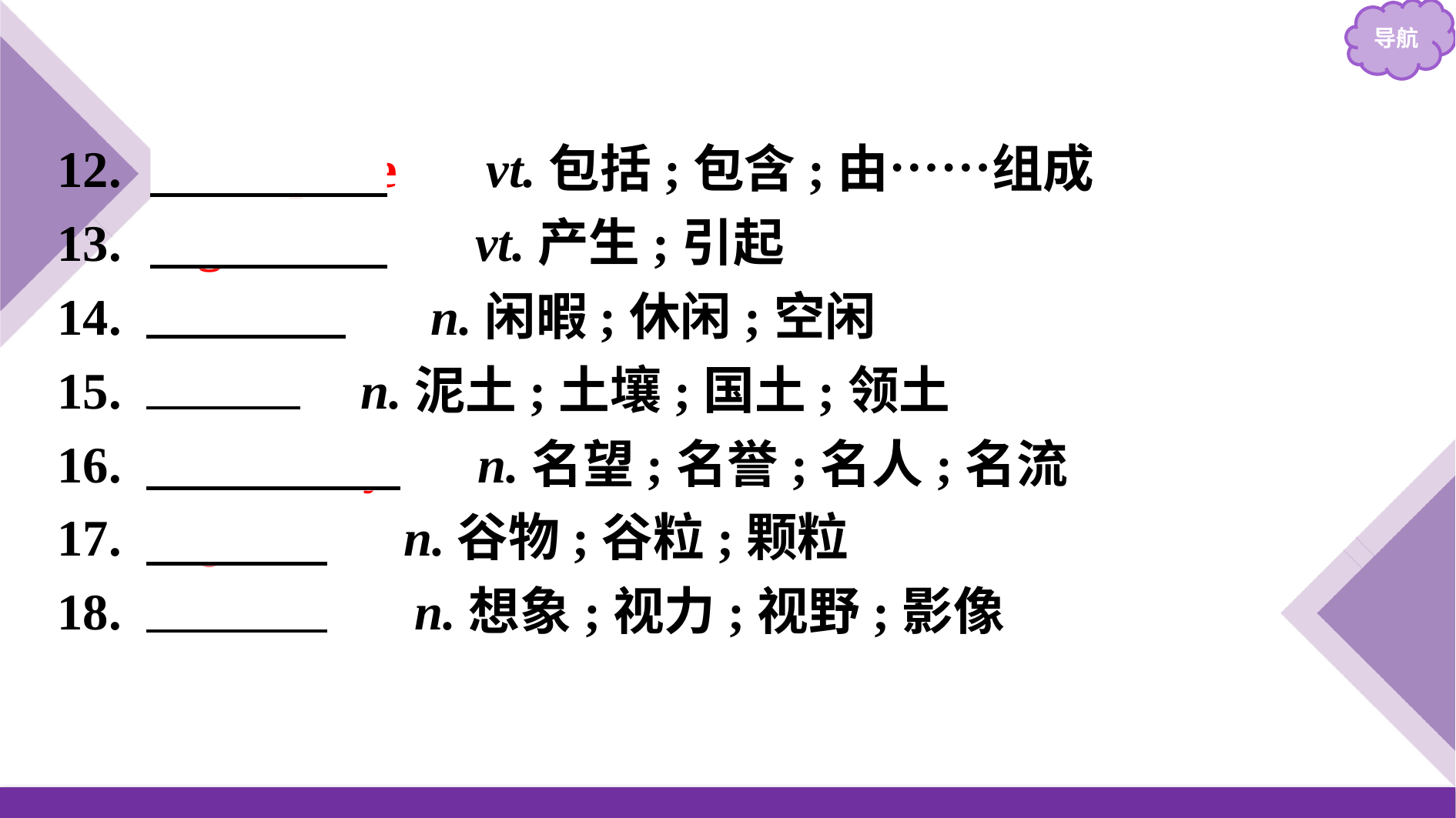

12.　comprise　 vt.包括;包含;由……组成
13.　generate　 vt.产生;引起
14.　leisure　 n.闲暇;休闲;空闲
15.　soil　 n.泥土;土壤;国土;领土
16.　celebrity　 n.名望;名誉;名人;名流
17.　grain　 n.谷物;谷粒;颗粒
18.　vision　 n.想象;视力;视野;影像